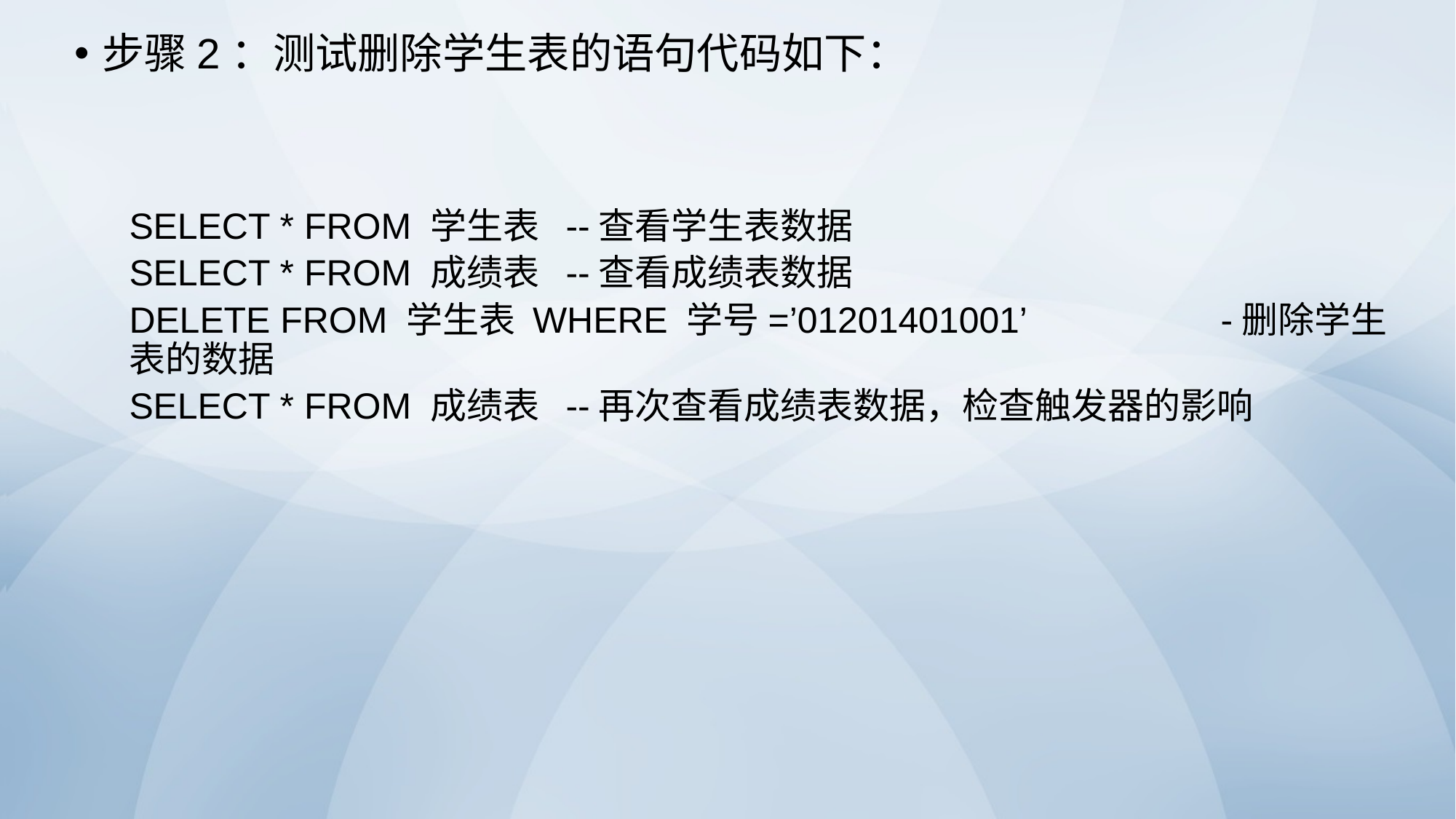

步骤2：测试删除学生表的语句代码如下：

SELECT * FROM 学生表	--查看学生表数据
SELECT * FROM 成绩表	--查看成绩表数据
DELETE FROM 学生表 WHERE 学号=’01201401001’		-删除学生表的数据
SELECT * FROM 成绩表	--再次查看成绩表数据，检查触发器的影响